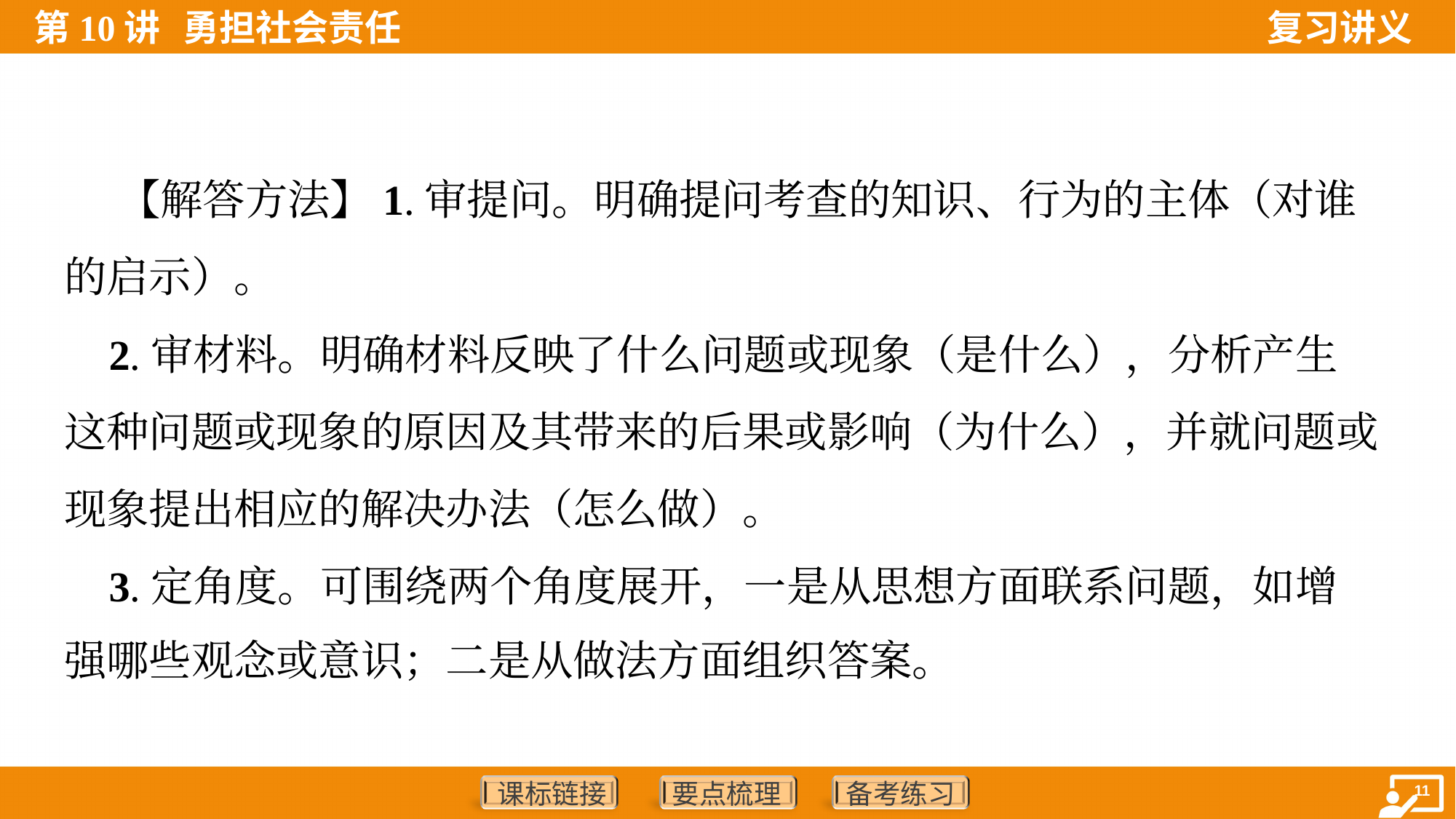

【解答方法】1.审提问。明确提问考查的知识、行为的主体（对谁
的启示）。
    2.审材料。明确材料反映了什么问题或现象（是什么），分析产生
这种问题或现象的原因及其带来的后果或影响（为什么），并就问题或
现象提出相应的解决办法（怎么做）。
    3.定角度。可围绕两个角度展开，一是从思想方面联系问题，如增
强哪些观念或意识；二是从做法方面组织答案。